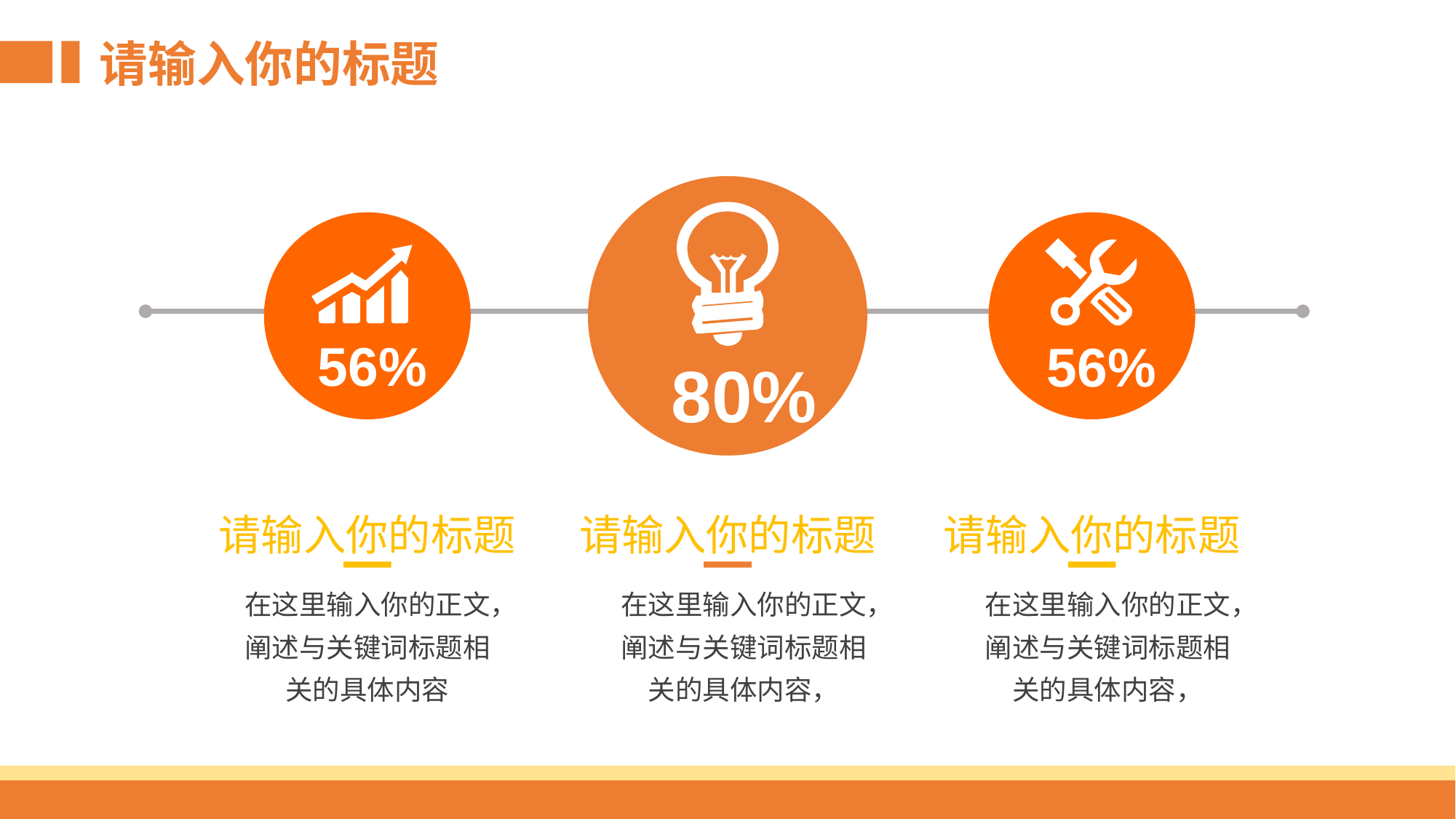

请输入你的标题

80%

56%

56%
请输入你的标题
请输入你的标题
请输入你的标题

在这里输入你的正文，阐述与关键词标题相关的具体内容
在这里输入你的正文，阐述与关键词标题相关的具体内容，
在这里输入你的正文，阐述与关键词标题相关的具体内容，